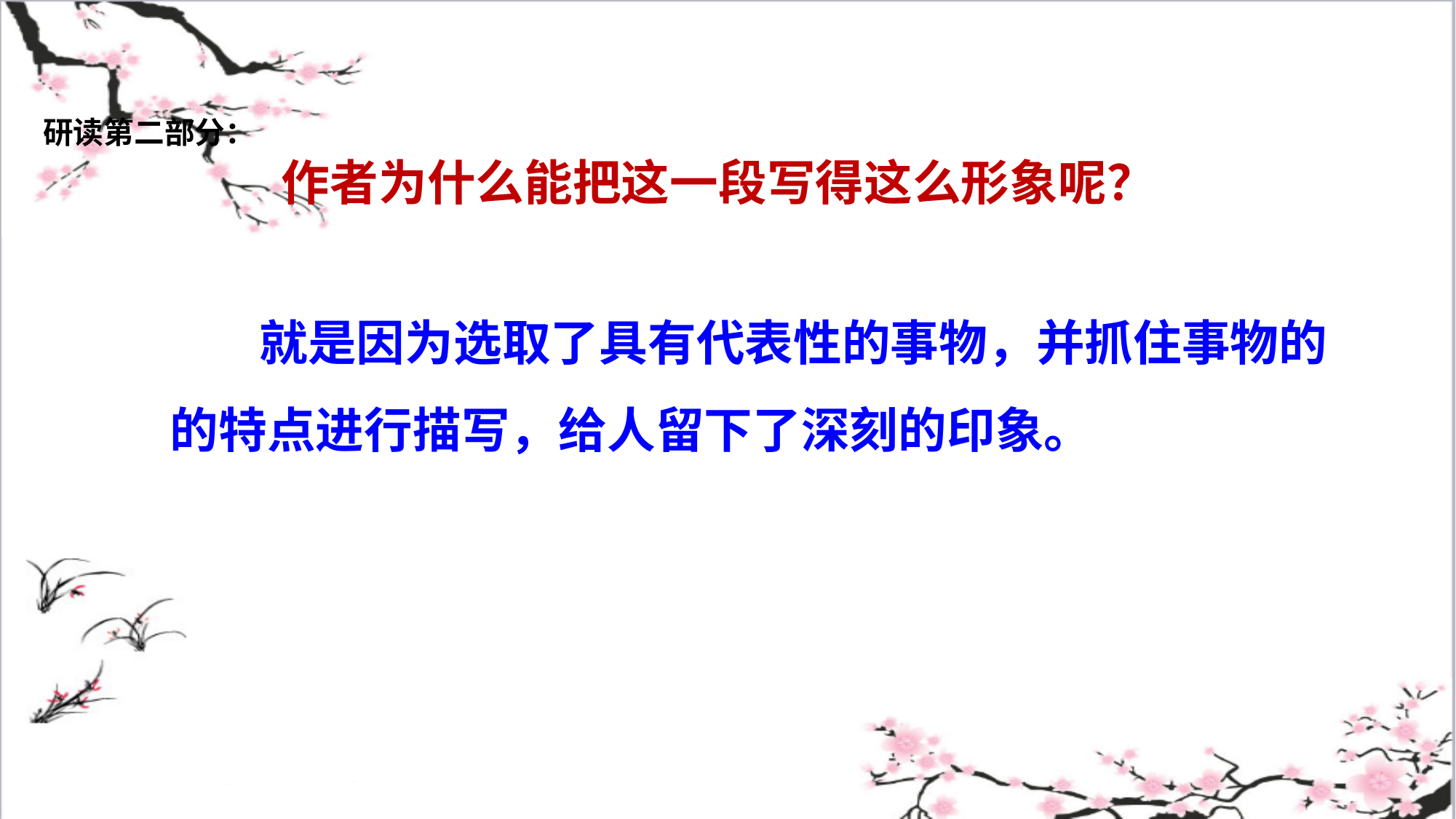

研读第二部分：
作者为什么能把这一段写得这么形象呢？
       就是因为选取了具有代表性的事物，并抓住事物的的特点进行描写，给人留下了深刻的印象。